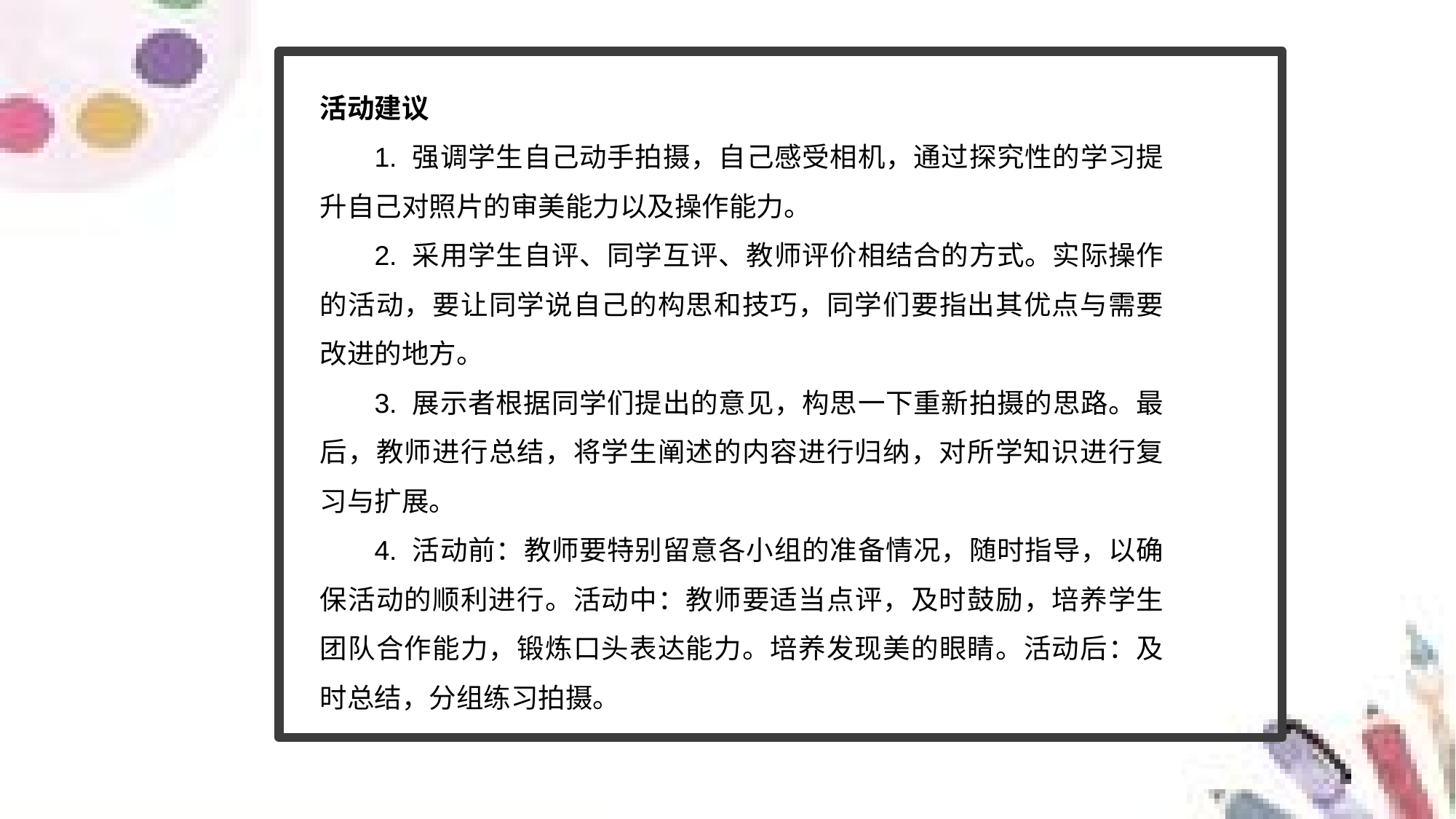

活动建议
1. 强调学生自己动手拍摄，自己感受相机，通过探究性的学习提升自己对照片的审美能力以及操作能力。
2. 采用学生自评、同学互评、教师评价相结合的方式。实际操作的活动，要让同学说自己的构思和技巧，同学们要指出其优点与需要改进的地方。
3. 展示者根据同学们提出的意见，构思一下重新拍摄的思路。最后，教师进行总结，将学生阐述的内容进行归纳，对所学知识进行复习与扩展。
4. 活动前：教师要特别留意各小组的准备情况，随时指导，以确保活动的顺利进行。活动中：教师要适当点评，及时鼓励，培养学生团队合作能力，锻炼口头表达能力。培养发现美的眼睛。活动后：及时总结，分组练习拍摄。
27